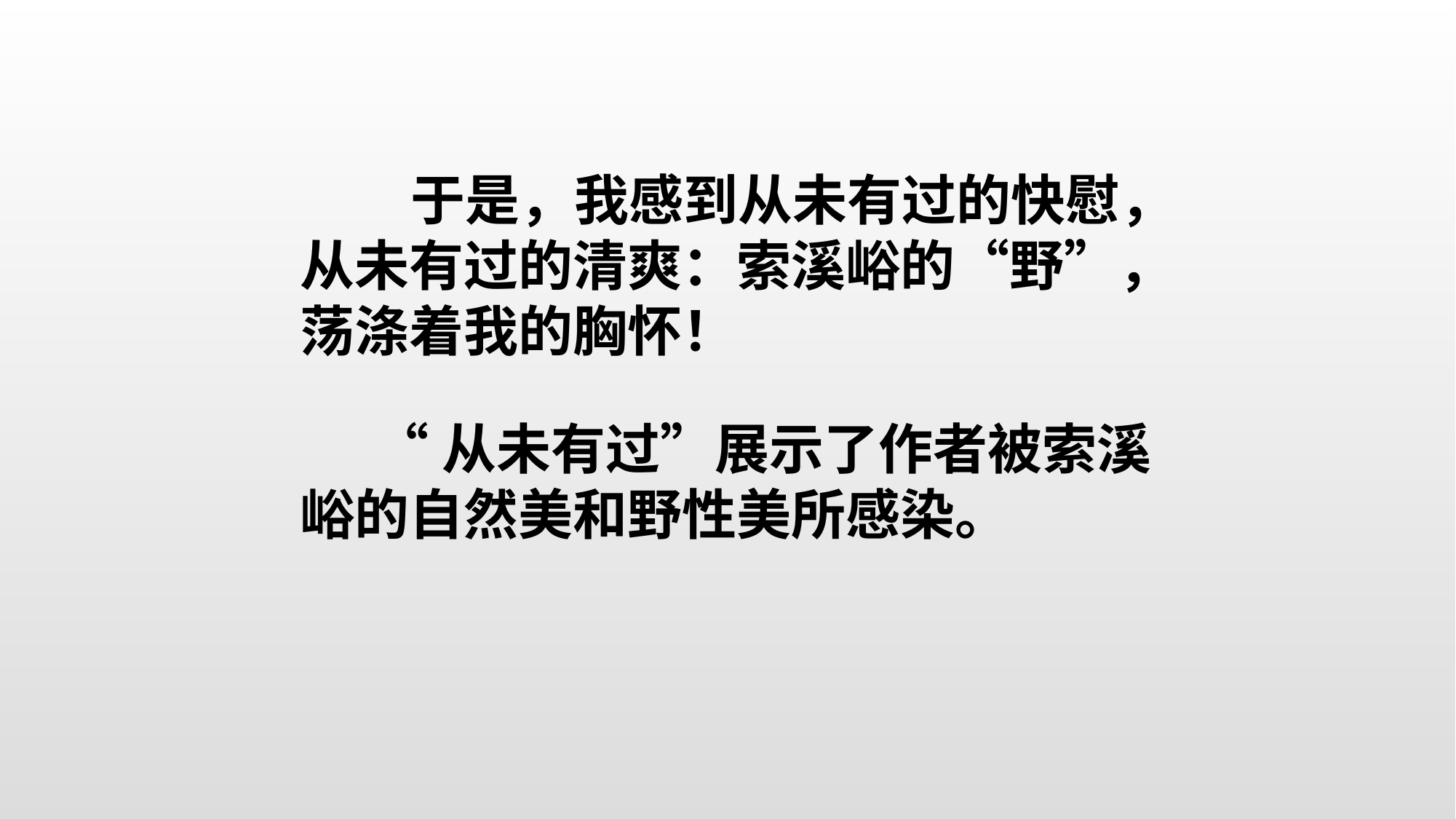

于是，我感到从未有过的快慰，从未有过的清爽：索溪峪的“野”，荡涤着我的胸怀！
      “从未有过”展示了作者被索溪峪的自然美和野性美所感染。